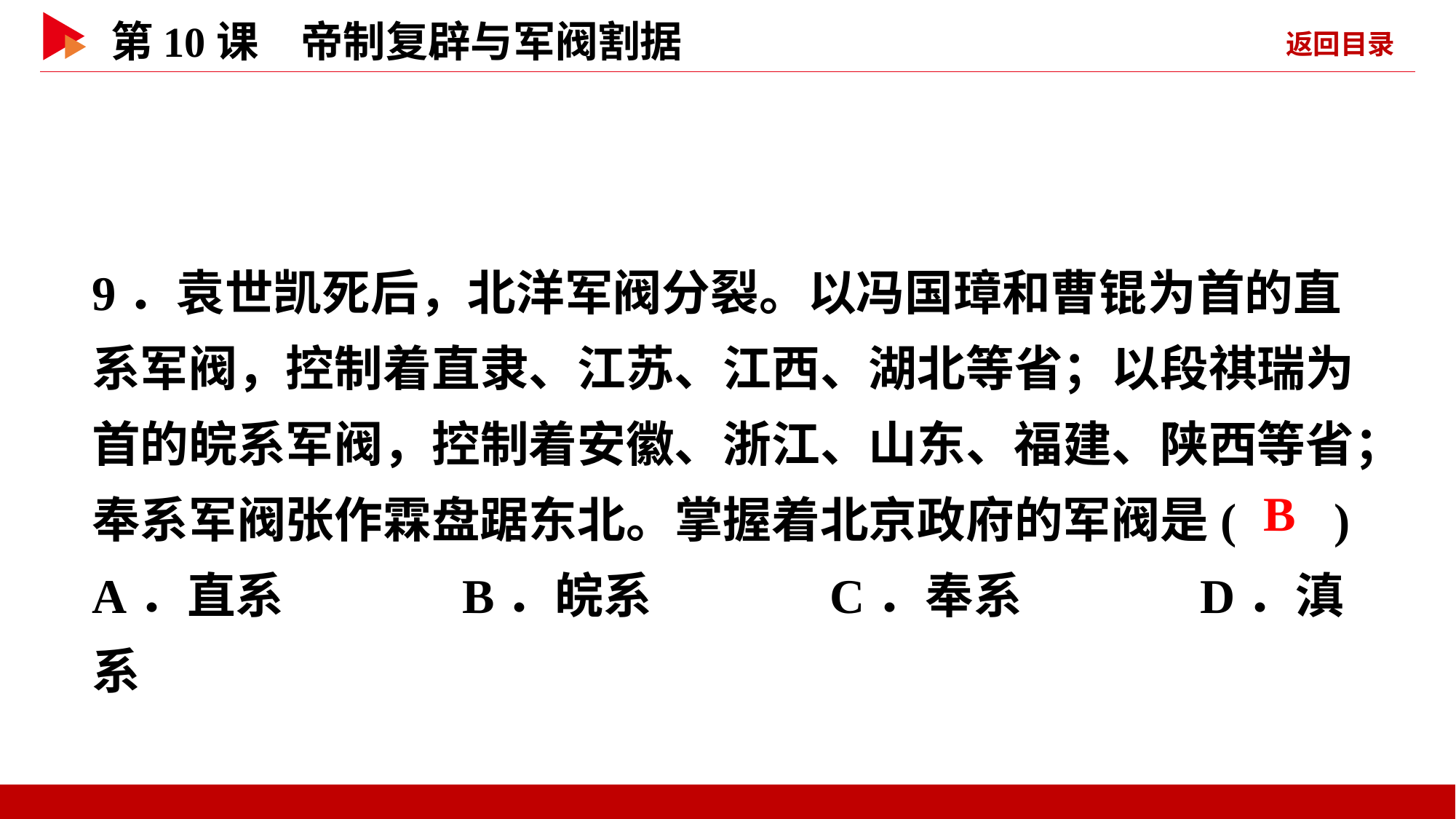

9．袁世凯死后，北洋军阀分裂。以冯国璋和曹锟为首的直系军阀，控制着直隶、江苏、江西、湖北等省；以段祺瑞为首的皖系军阀，控制着安徽、浙江、山东、福建、陕西等省；奉系军阀张作霖盘踞东北。掌握着北京政府的军阀是(        )
A．直系               B．皖系               C．奉系               D．滇系
   B